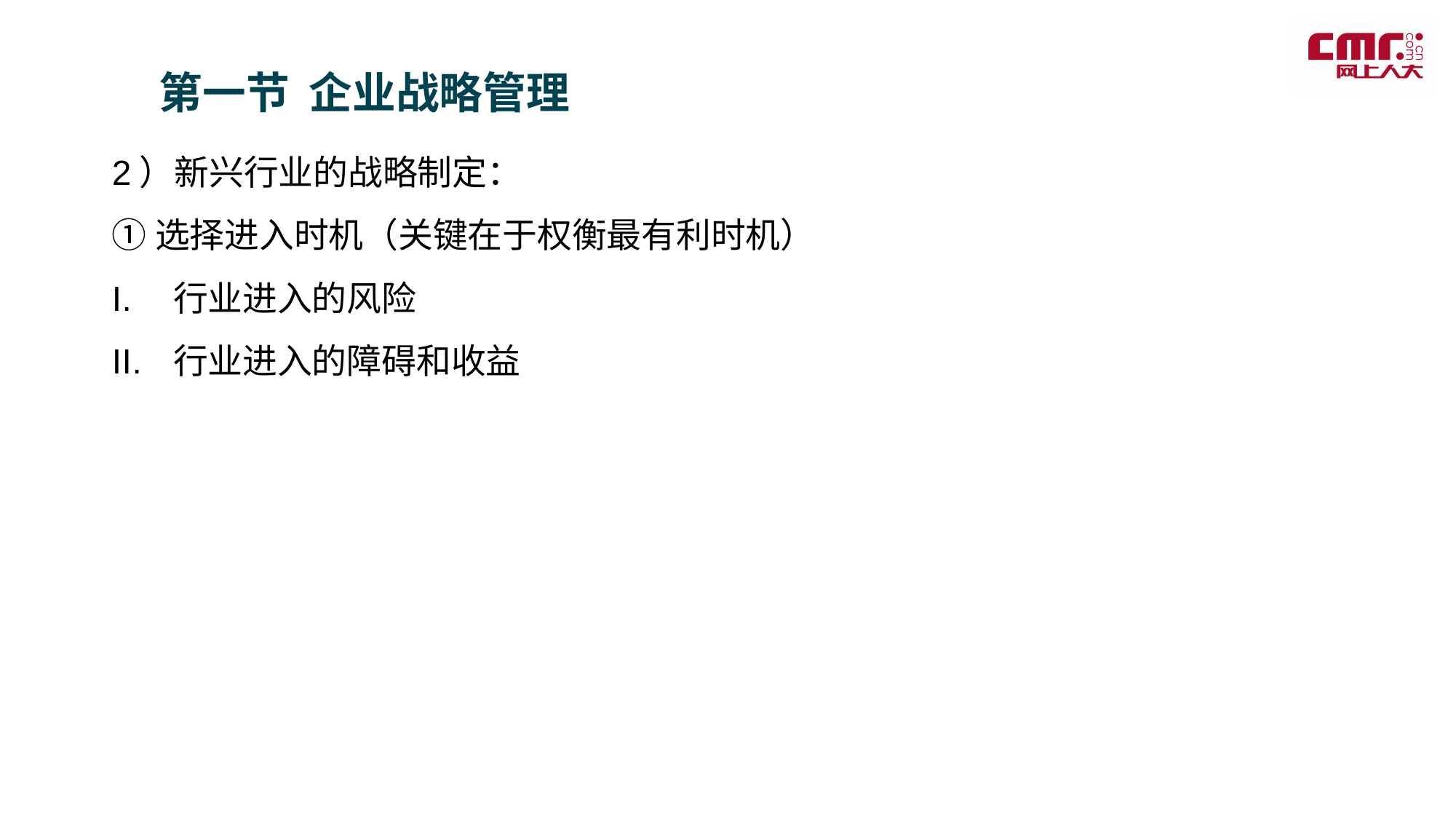

第一节  企业战略管理
2）新兴行业的战略制定：
①选择进入时机（关键在于权衡最有利时机）
行业进入的风险
行业进入的障碍和收益